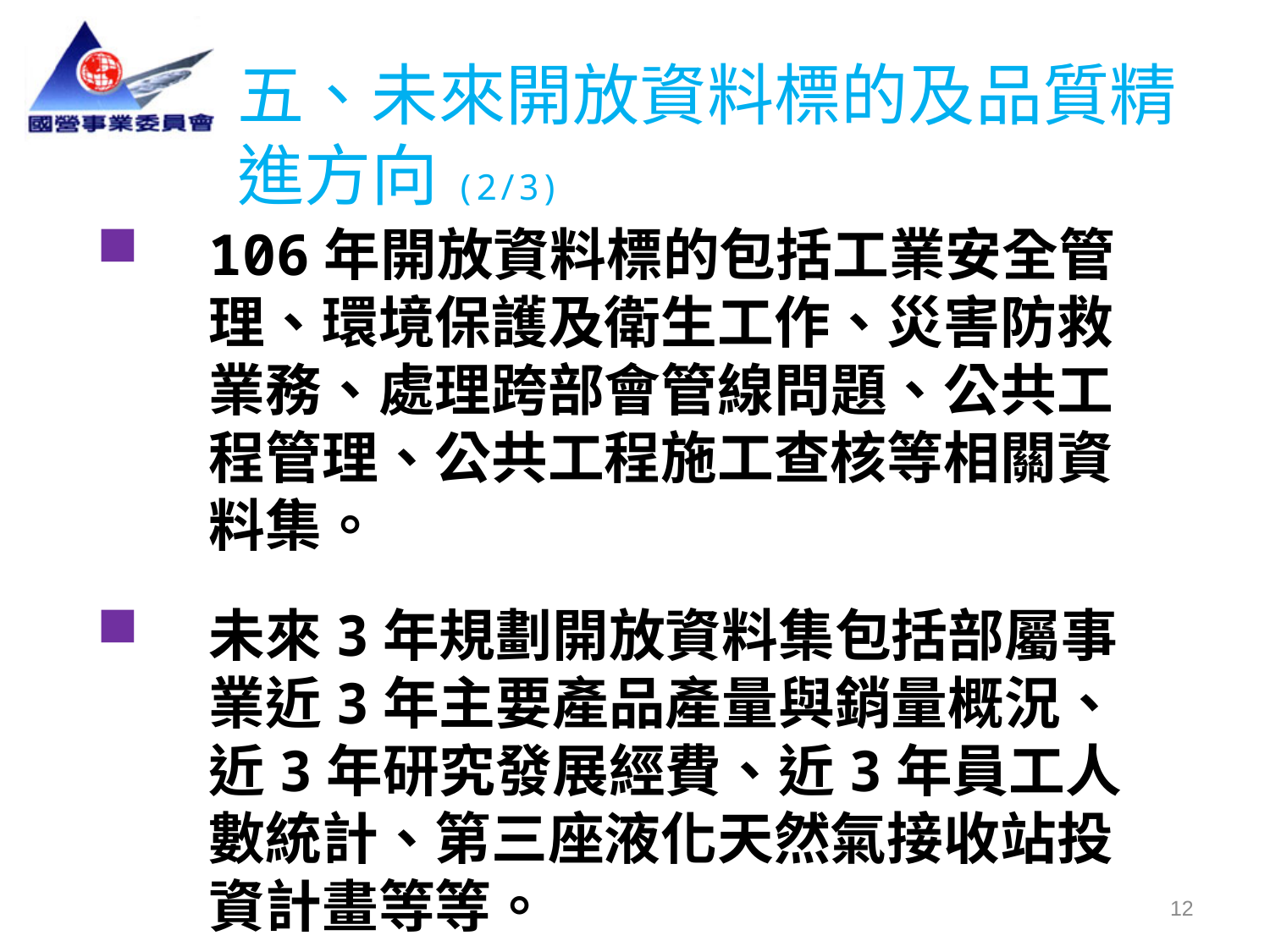

五、未來開放資料標的及品質精進方向(2/3)
106年開放資料標的包括工業安全管理、環境保護及衛生工作、災害防救業務、處理跨部會管線問題、公共工程管理、公共工程施工查核等相關資料集。
未來3年規劃開放資料集包括部屬事業近3年主要產品產量與銷量概況、近3年研究發展經費、近3年員工人數統計、第三座液化天然氣接收站投資計畫等等。組室業務聯繫窗口。
12